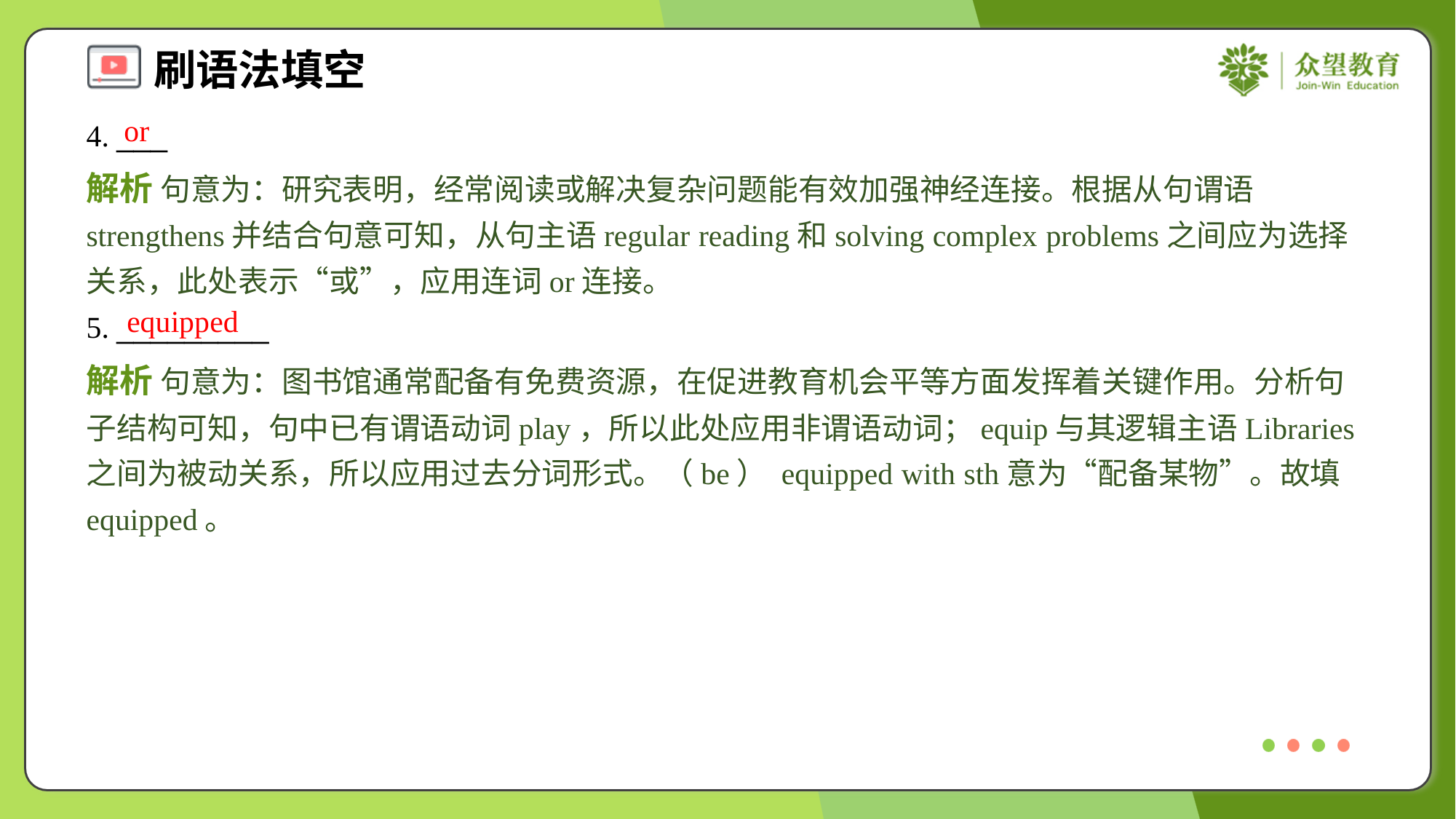

or
4. ___
解析 句意为：研究表明，经常阅读或解决复杂问题能有效加强神经连接。根据从句谓语strengthens并结合句意可知，从句主语regular reading和solving complex problems之间应为选择关系，此处表示“或”，应用连词or连接。
equipped
5. _________
解析 句意为：图书馆通常配备有免费资源，在促进教育机会平等方面发挥着关键作用。分析句子结构可知，句中已有谓语动词play，所以此处应用非谓语动词；equip与其逻辑主语Libraries之间为被动关系，所以应用过去分词形式。（be） equipped with sth意为“配备某物”。故填equipped。